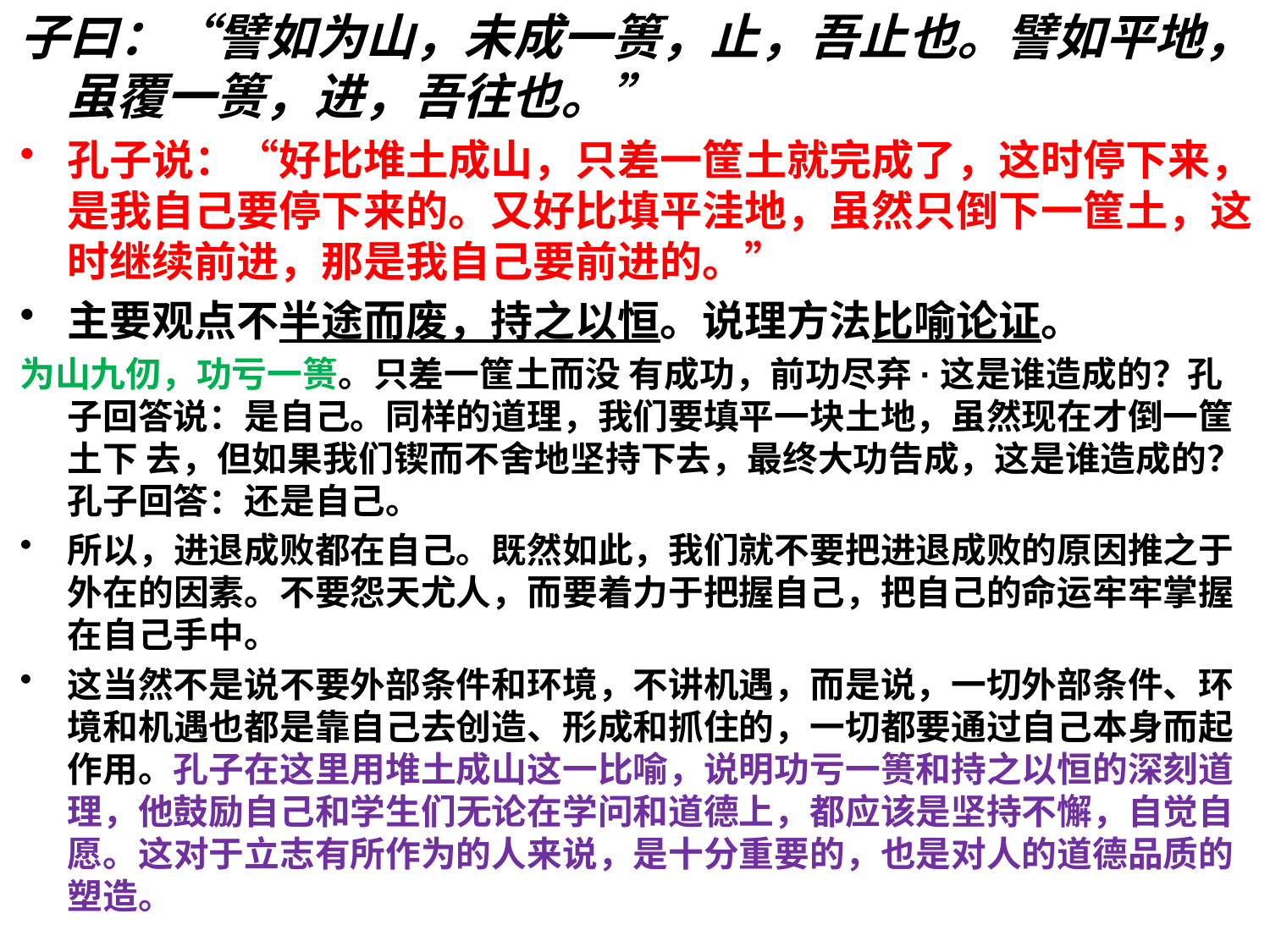

子曰：“譬如为山，未成一篑，止，吾止也。譬如平地，虽覆一篑，进，吾往也。”
孔子说：“好比堆土成山，只差一筐土就完成了，这时停下来，是我自己要停下来的。又好比填平洼地，虽然只倒下一筐土，这时继续前进，那是我自己要前进的。”
主要观点不半途而废，持之以恒。说理方法比喻论证。
为山九仞，功亏一篑。只差一筐土而没 有成功，前功尽弃·这是谁造成的？孔子回答说：是自己。同样的道理，我们要填平一块土地，虽然现在才倒一筐土下 去，但如果我们锲而不舍地坚持下去，最终大功告成，这是谁造成的？孔子回答：还是自己。
所以，进退成败都在自己。既然如此，我们就不要把进退成败的原因推之于外在的因素。不要怨天尤人，而要着力于把握自己，把自己的命运牢牢掌握在自己手中。
这当然不是说不要外部条件和环境，不讲机遇，而是说，一切外部条件、环境和机遇也都是靠自己去创造、形成和抓住的，一切都要通过自己本身而起作用。孔子在这里用堆土成山这一比喻，说明功亏一篑和持之以恒的深刻道理，他鼓励自己和学生们无论在学问和道德上，都应该是坚持不懈，自觉自愿。这对于立志有所作为的人来说，是十分重要的，也是对人的道德品质的塑造。
#